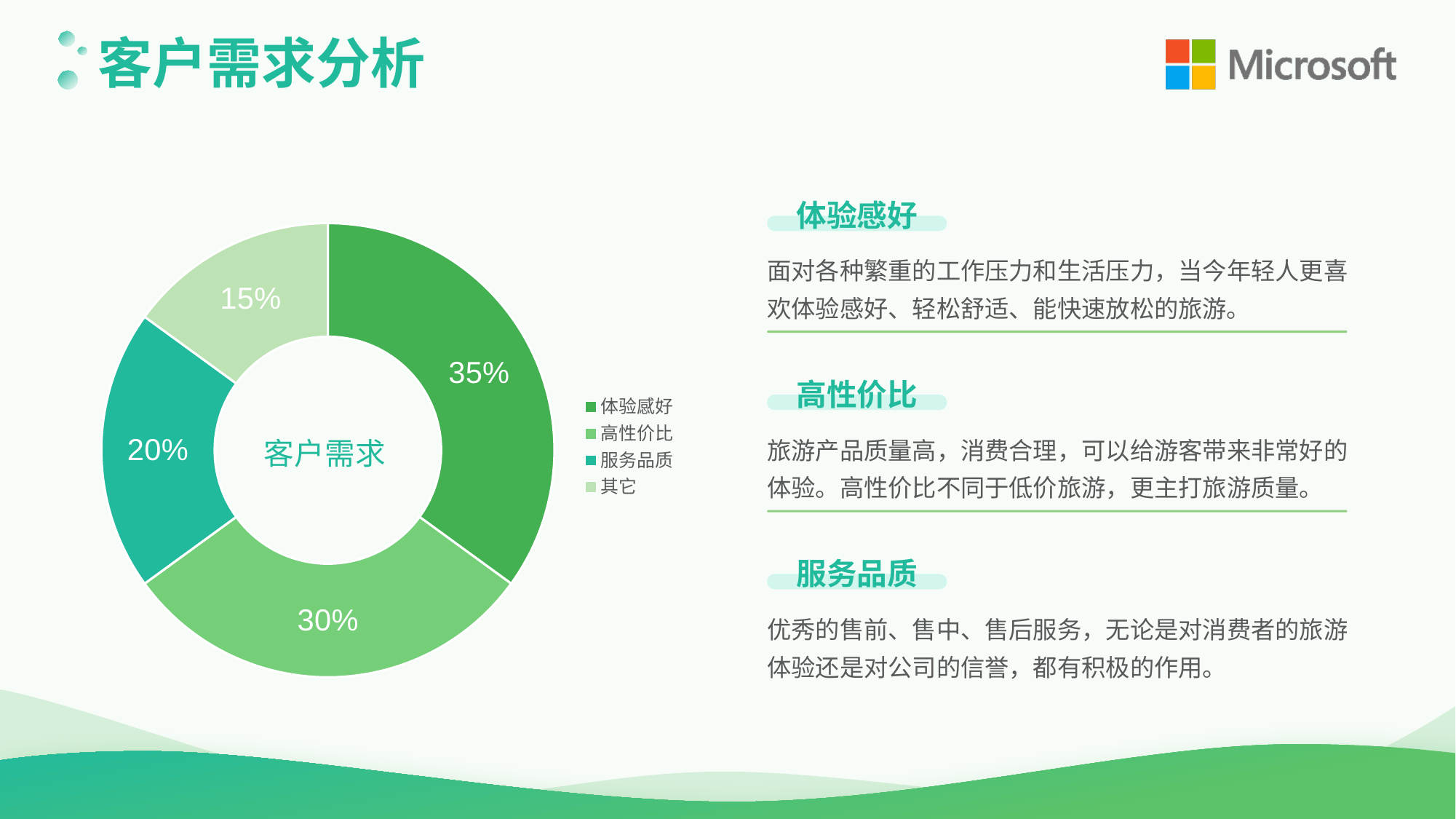

客户需求分析

### Chart: 客户需求

| Category | 人群占比 |
|---|---|
| 体验感好 | 0.35 |
| 高性价比 | 0.3 |
| 服务品质 | 0.2 |
| 其它 | 0.15 |
体验感好

面对各种繁重的工作压力和生活压力，当今年轻人更喜欢体验感好、轻松舒适、能快速放松的旅游。

高性价比

旅游产品质量高，消费合理，可以给游客带来非常好的体验。高性价比不同于低价旅游，更主打旅游质量。

服务品质

优秀的售前、售中、售后服务，无论是对消费者的旅游体验还是对公司的信誉，都有积极的作用。